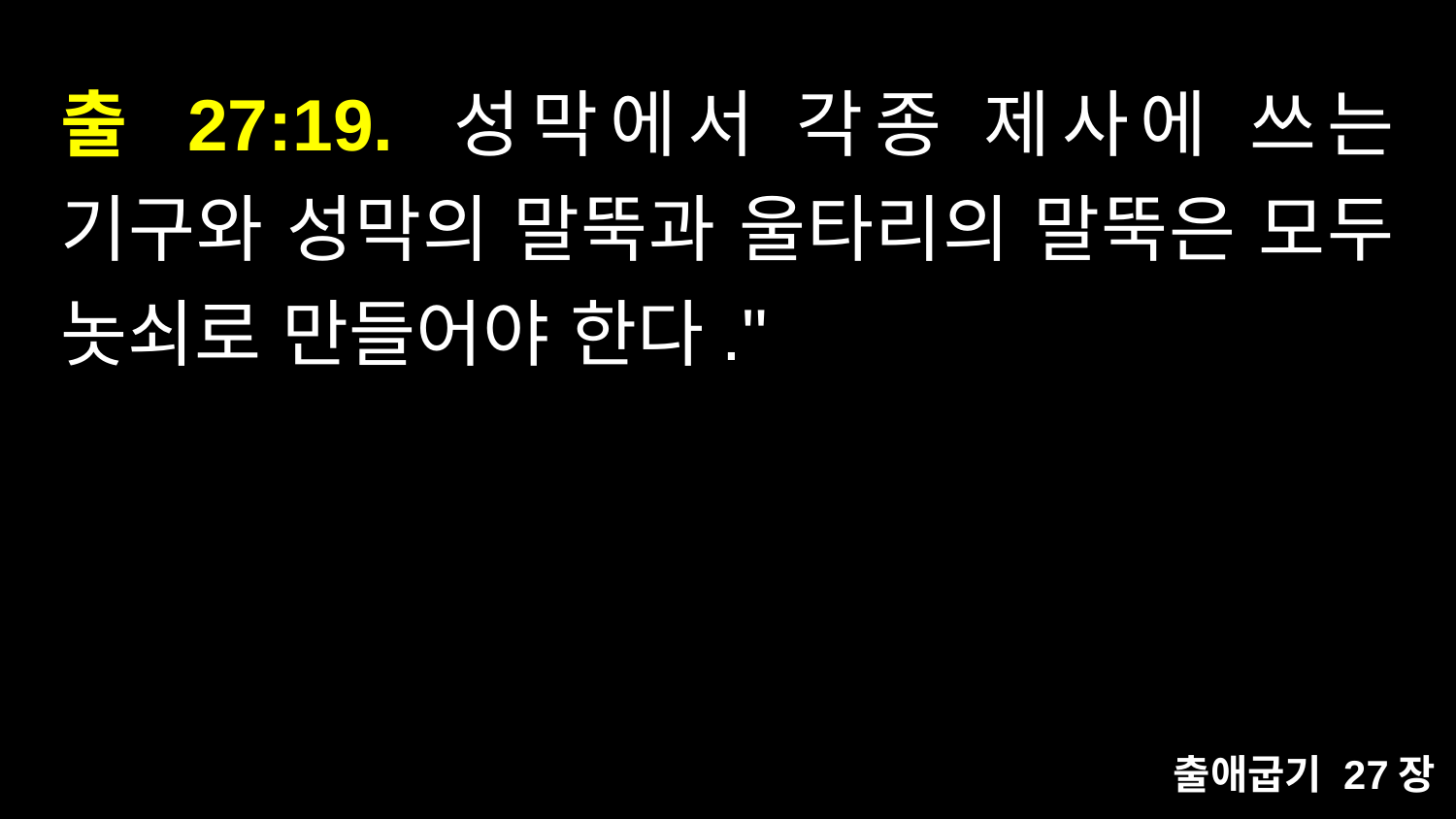

# 출 27:19. 성막에서 각종 제사에 쓰는 기구와 성막의 말뚝과 울타리의 말뚝은 모두 놋쇠로 만들어야 한다."
출애굽기 27장